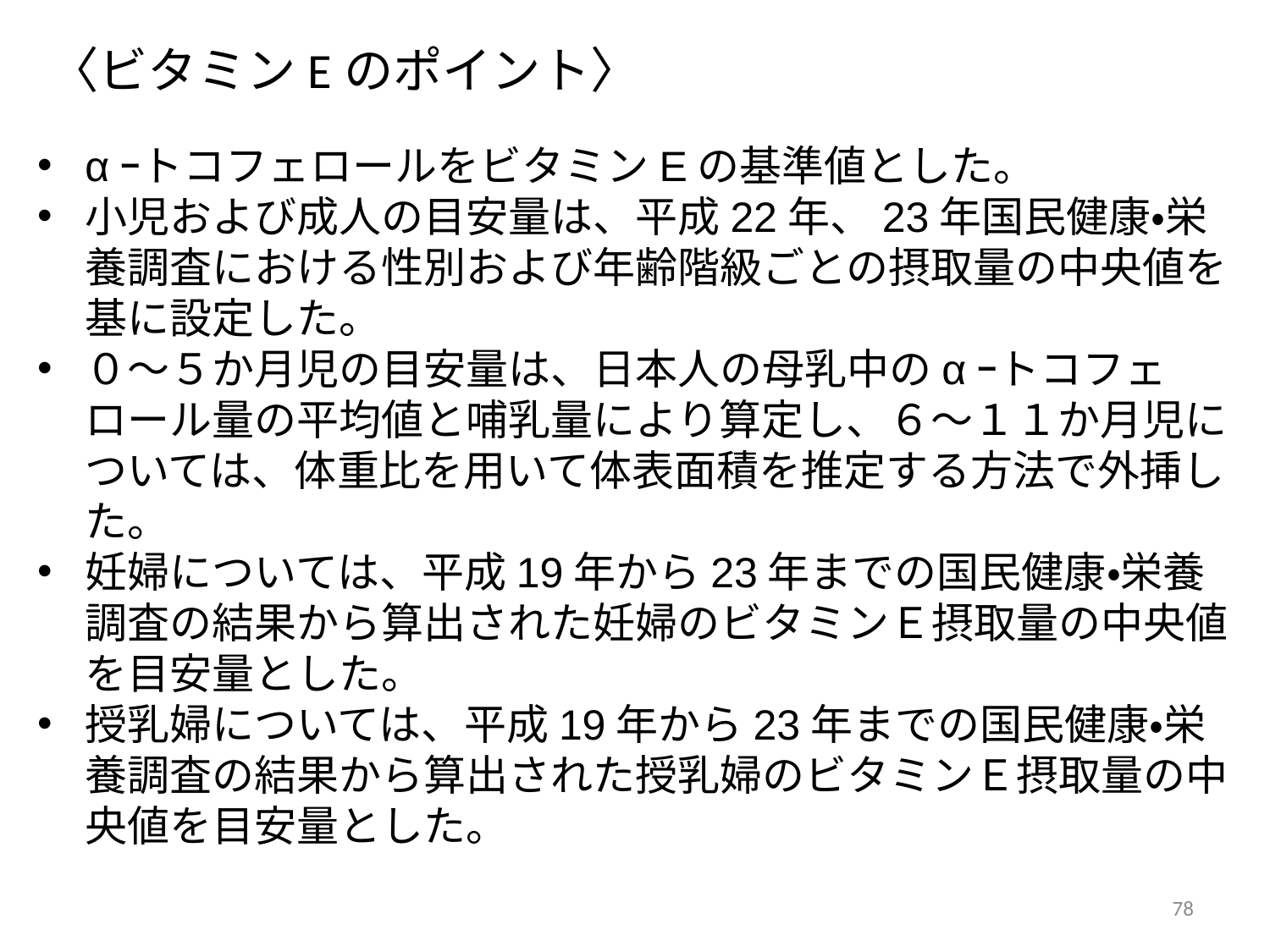

〈ビタミンEのポイント〉

αｰトコフェロールをビタミンEの基準値とした。
小児および成人の目安量は、平成22年、23年国民健康・栄養調査における性別および年齢階級ごとの摂取量の中央値を基に設定した。
０～５か月児の目安量は、日本人の母乳中のαｰトコフェロール量の平均値と哺乳量により算定し、６～１１か月児については、体重比を用いて体表面積を推定する方法で外挿した。
妊婦については、平成19年から23年までの国民健康・栄養調査の結果から算出された妊婦のビタミンＥ摂取量の中央値を目安量とした。
授乳婦については、平成19年から23年までの国民健康・栄養調査の結果から算出された授乳婦のビタミンＥ摂取量の中央値を目安量とした。
78